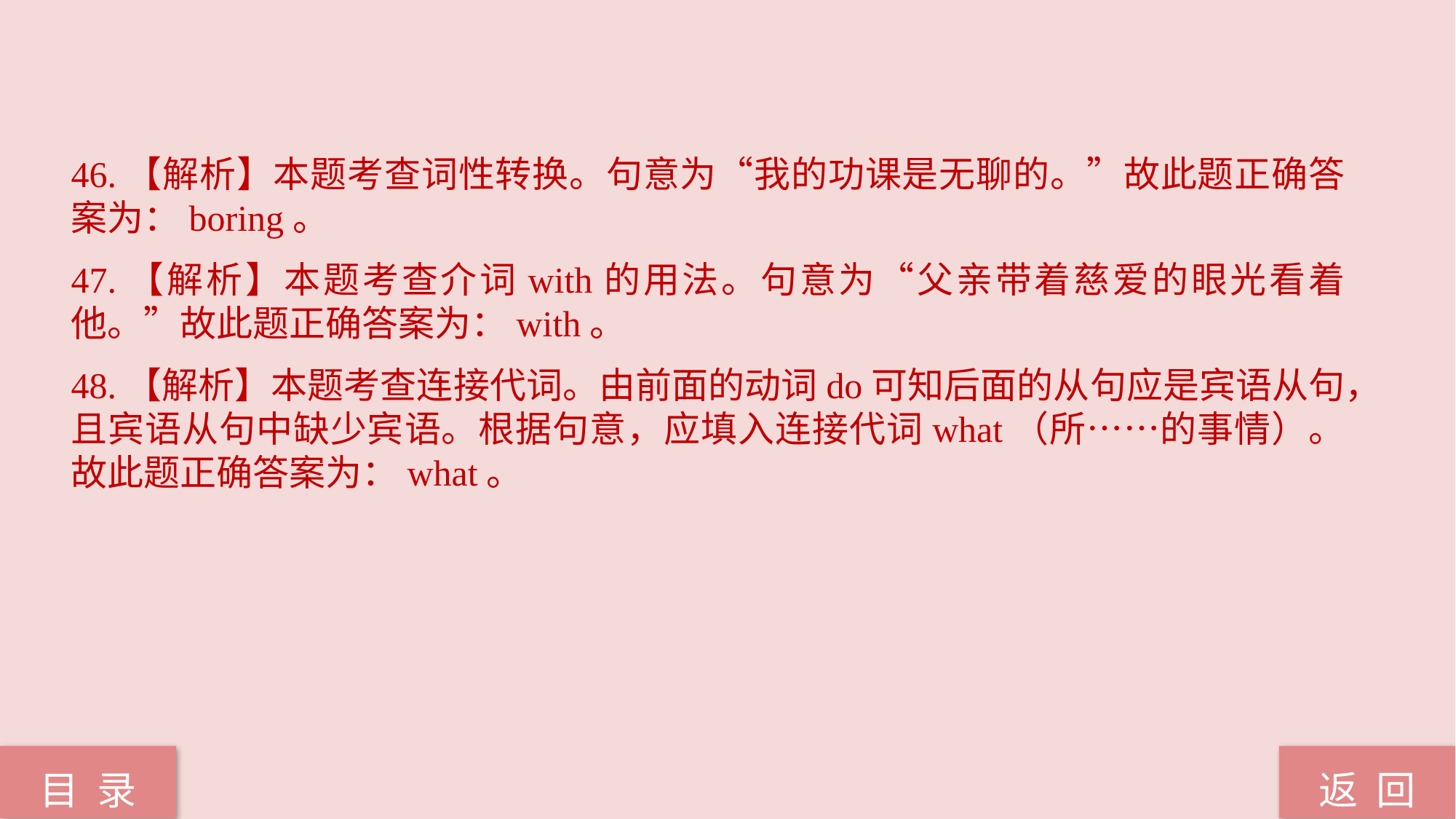

46.【解析】本题考查词性转换。句意为“我的功课是无聊的。”故此题正确答案为：boring。
47.【解析】本题考查介词with的用法。句意为“父亲带着慈爱的眼光看着他。”故此题正确答案为：with。
48.【解析】本题考查连接代词。由前面的动词do可知后面的从句应是宾语从句，且宾语从句中缺少宾语。根据句意，应填入连接代词what（所……的事情）。故此题正确答案为：what。
返  回